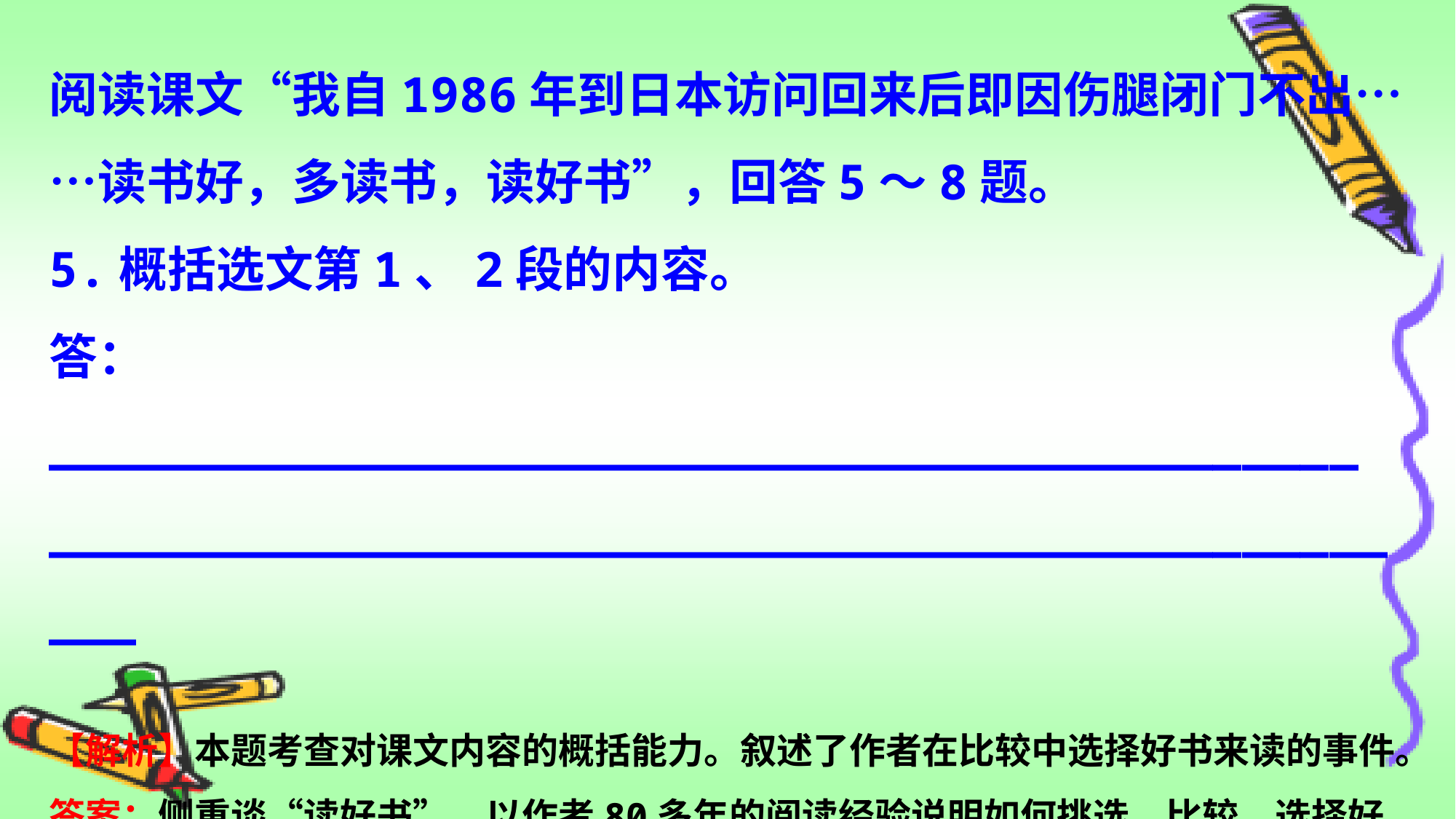

阅读课文“我自1986年到日本访问回来后即因伤腿闭门不出……读书好，多读书，读好书”，回答5～8题。
5.概括选文第1、2段的内容。
答：_____________________________________________
_________________________________________________

【解析】本题考查对课文内容的概括能力。叙述了作者在比较中选择好书来读的事件。
答案：侧重谈“读好书”，以作者80多年的阅读经验说明如何挑选、比较、选择好书。